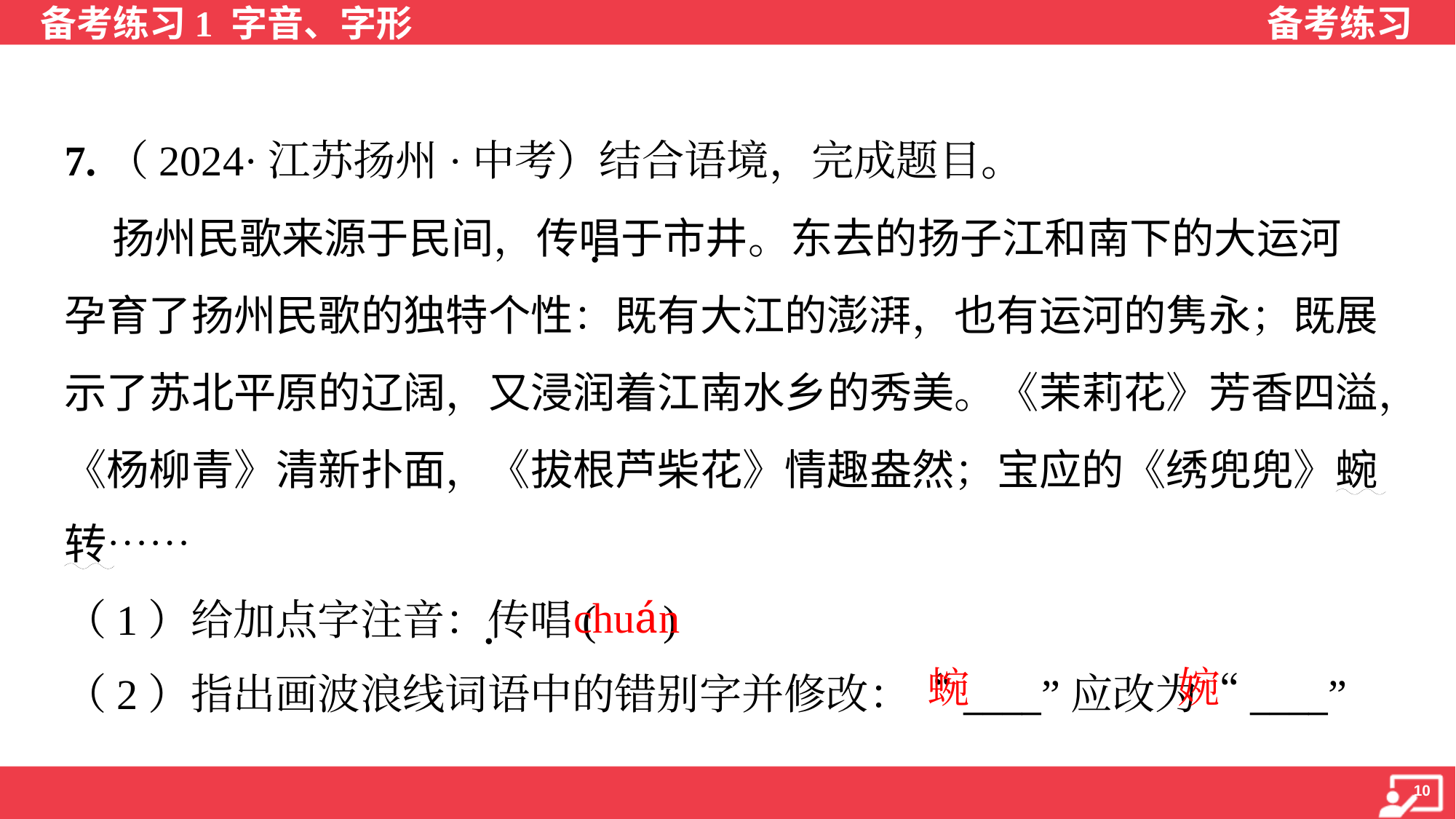

7.（2024·江苏扬州·中考）结合语境，完成题目。
    扬州民歌来源于民间，传唱于市井。东去的扬子江和南下的大运河
孕育了扬州民歌的独特个性：既有大江的澎湃，也有运河的隽永；既展
示了苏北平原的辽阔，又浸润着江南水乡的秀美。《茉莉花》芳香四溢，
《杨柳青》清新扑面，《拔根芦柴花》情趣盎然；宝应的《绣兜兜》蜿
转……

（1）给加点字注音：传唱(      )
（2）指出画波浪线词语中的错别字并修改：“____”应改为“____”
chuán
蜿
婉